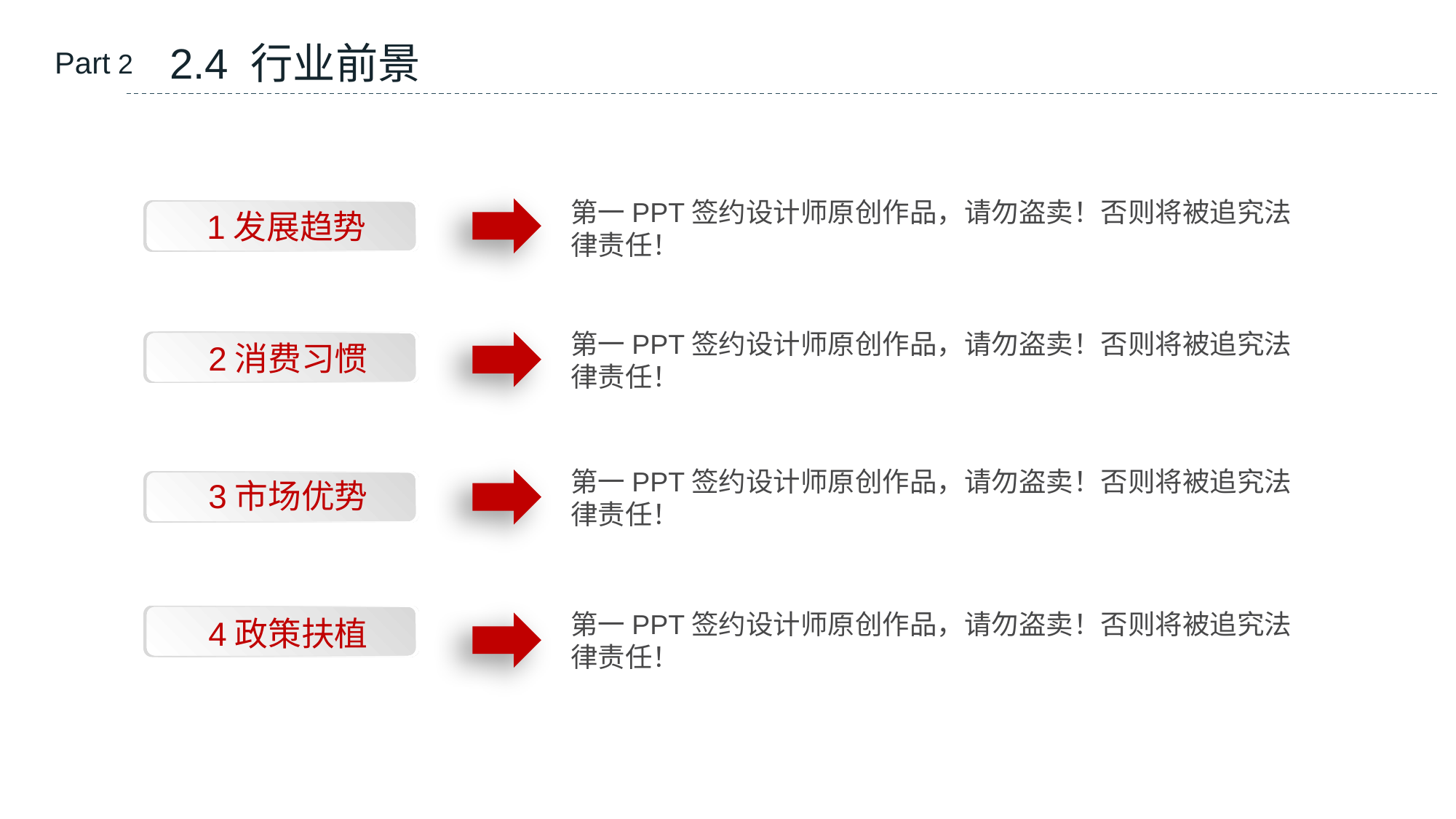

2.4 行业前景
Part 2
第一PPT签约设计师原创作品，请勿盗卖！否则将被追究法律责任！

1发展趋势

第一PPT签约设计师原创作品，请勿盗卖！否则将被追究法律责任！

2消费习惯

第一PPT签约设计师原创作品，请勿盗卖！否则将被追究法律责任！

3市场优势

第一PPT签约设计师原创作品，请勿盗卖！否则将被追究法律责任！

4政策扶植